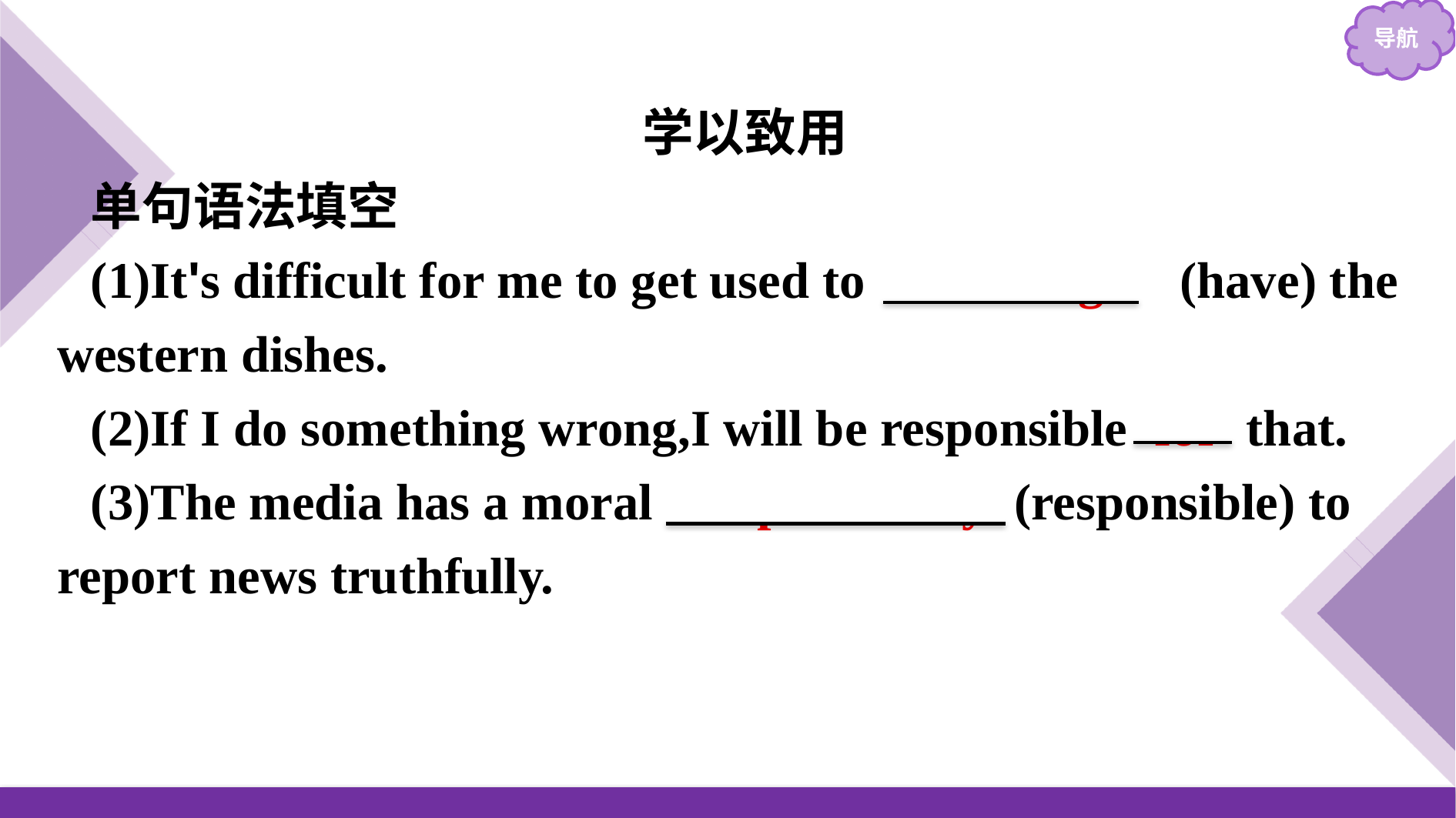

学以致用
单句语法填空
(1)It's difficult for me to get used to 　having　(have) the western dishes.
(2)If I do something wrong,I will be responsible  for  that.
(3)The media has a moral   responsibility  (responsible) to report news truthfully.